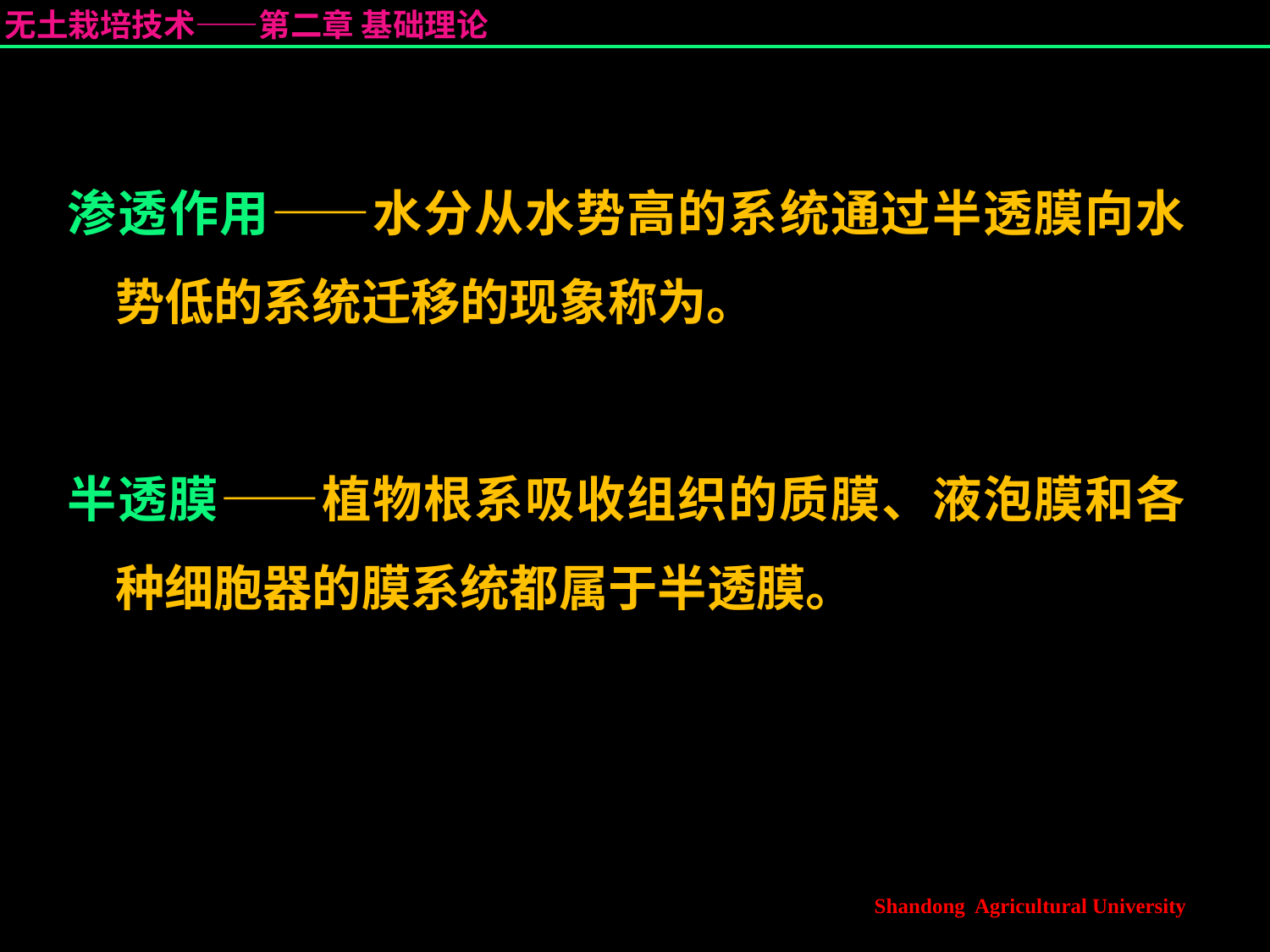

渗透作用——水分从水势高的系统通过半透膜向水势低的系统迁移的现象称为。

半透膜——植物根系吸收组织的质膜、液泡膜和各种细胞器的膜系统都属于半透膜。